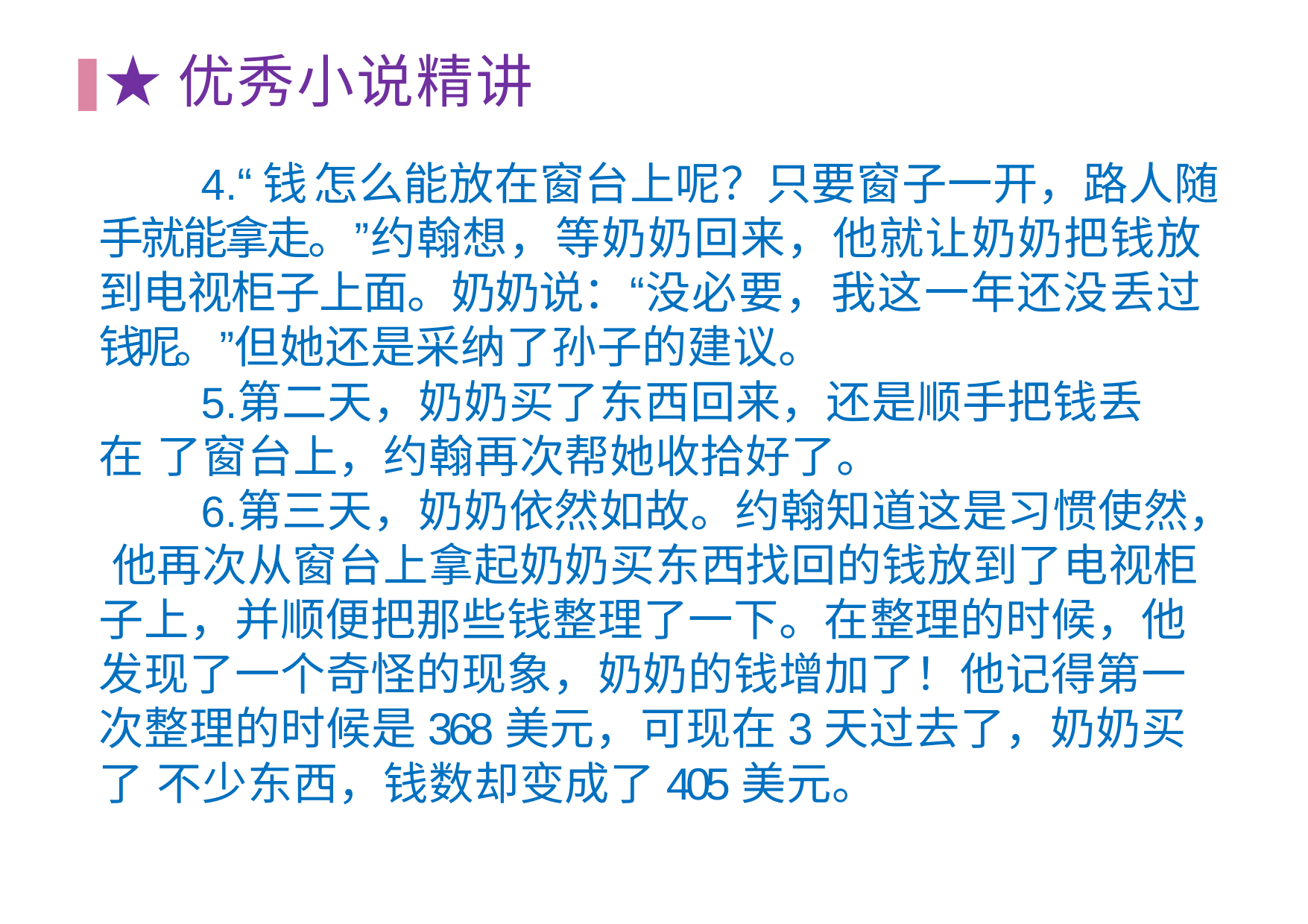

# ★优秀⼩说精讲

“钱    怎么能放在窗台上呢？只要窗⼦⼀开，路⼈随
⼿就能拿⾛。”约翰想，等奶奶回来，他就让奶奶把钱放 到电视柜⼦上⾯。奶奶说：“没必要，我这⼀年还没丢过 钱呢。”但她还是采纳了孙⼦的建议。
第⼆天，奶奶买了东西回来，还是顺⼿把钱丢在 了窗台上，约翰再次帮她收拾好了。
第三天，奶奶依然如故。约翰知道这是习惯使然， 他再次从窗台上拿起奶奶买东西找回的钱放到了电视柜
⼦上，并顺便把那些钱整理了⼀下。在整理的时候，他 发现了⼀个奇怪的现象，奶奶的钱增加了！他记得第⼀ 次整理的时候是368美元，可现在3天过去了，奶奶买了 不少东西，钱数却变成了405美元。